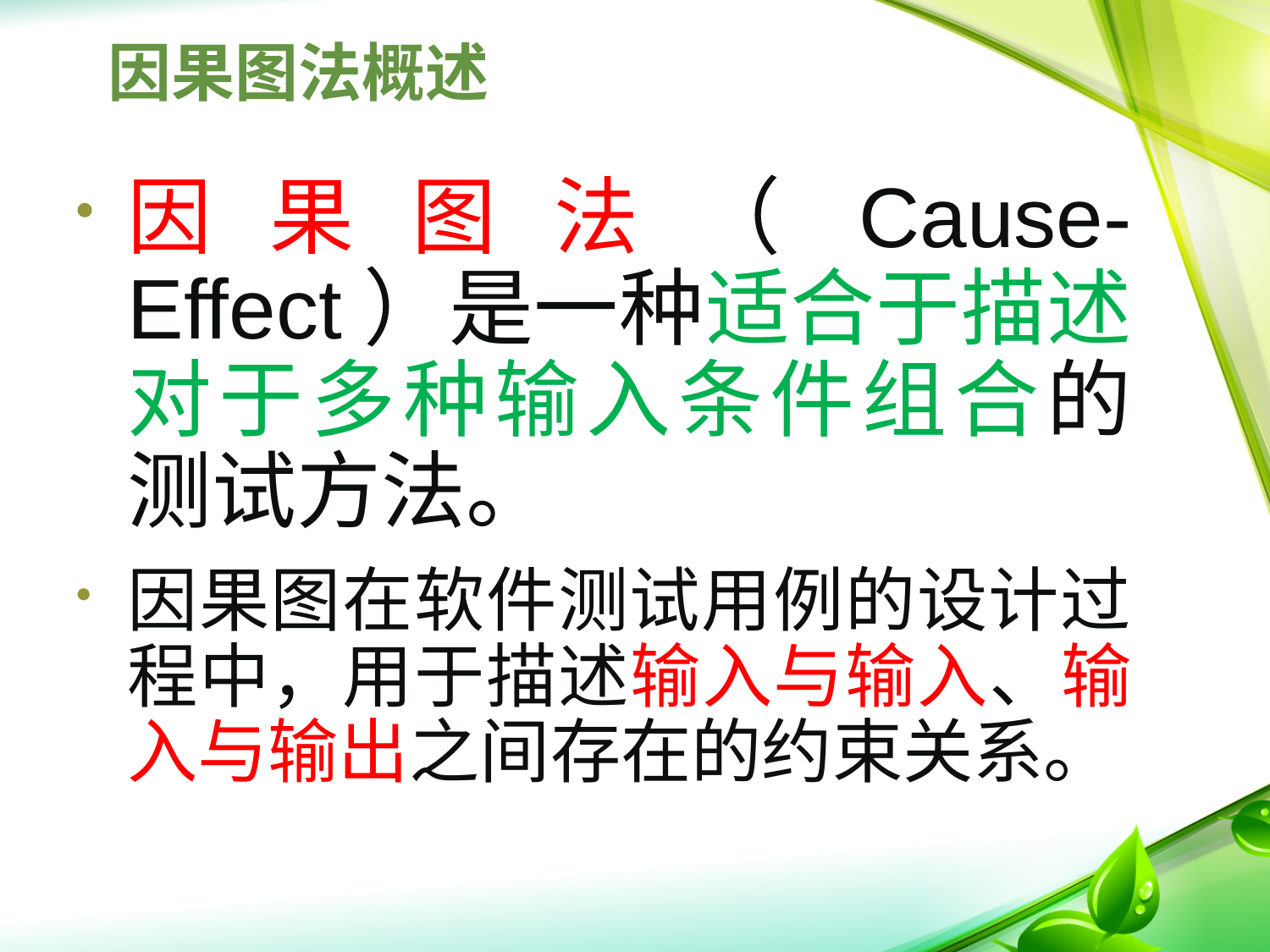

# 因果图法概述
因果图法（Cause-Effect）是一种适合于描述对于多种输入条件组合的测试方法。
因果图在软件测试用例的设计过程中，用于描述输入与输入、输入与输出之间存在的约束关系。